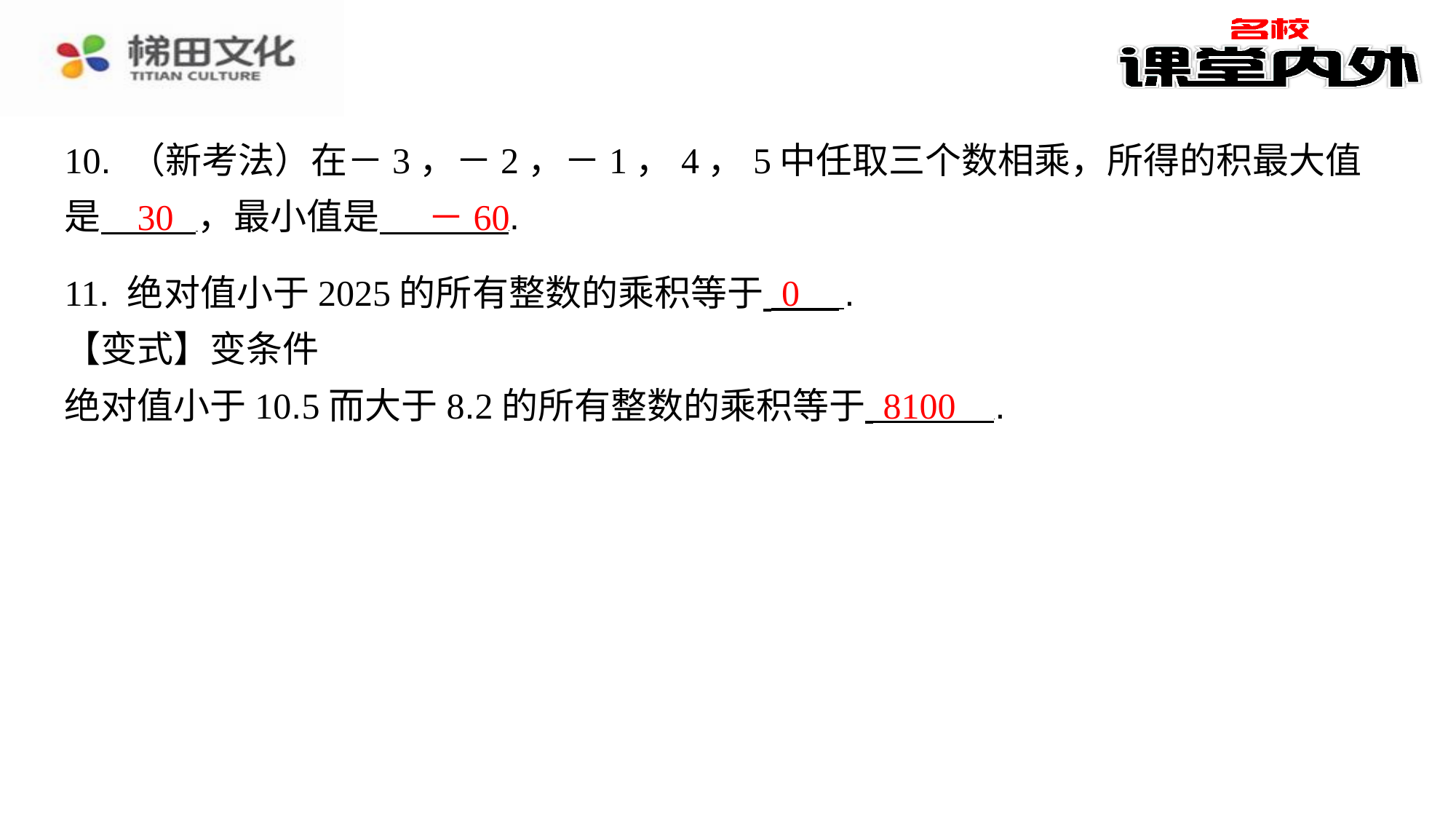

10. （新考法）在－3，－2，－1，4，5中任取三个数相乘，所得的积最大值
是               ，最小值是                    ⁠.
30
－60
0
11. 绝对值小于2025的所有整数的乘积等于            ⁠.
【变式】变条件
绝对值小于10.5而大于8.2的所有整数的乘积等于                    ⁠.
8100